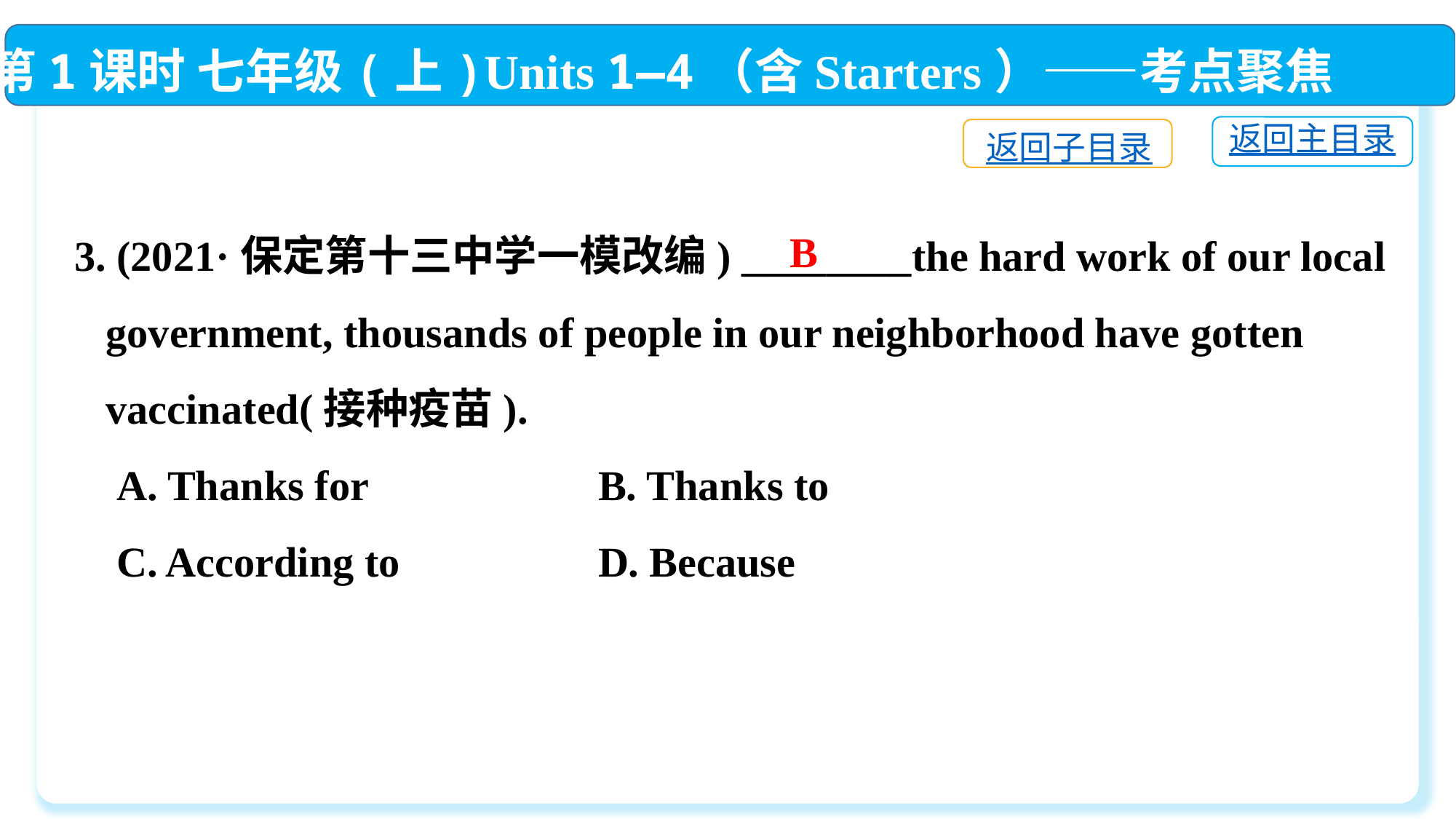

第1课时 七年级(上)Units 1—4（含Starters）——考点聚焦

返回主目录

返回子目录
3. (2021·保定第十三中学一模改编) ________the hard work of our local
   government, thousands of people in our neighborhood have gotten
   vaccinated(接种疫苗).
    A. Thanks for　 	        B. Thanks to
    C. According to　	        D. Because
B